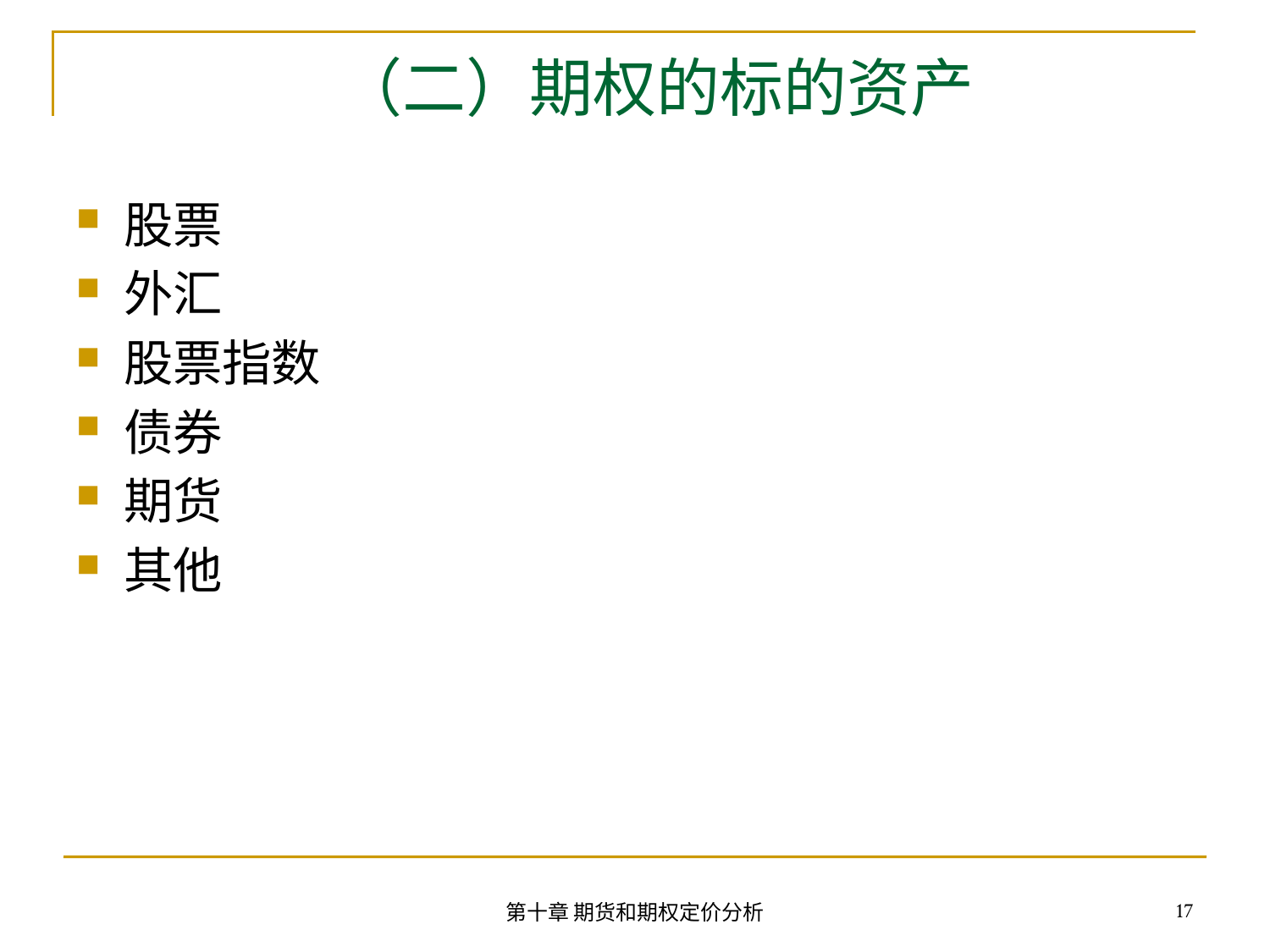

# （二）期权的标的资产

股票
外汇
股票指数
债券
期货
其他
17
第十章 期货和期权定价分析